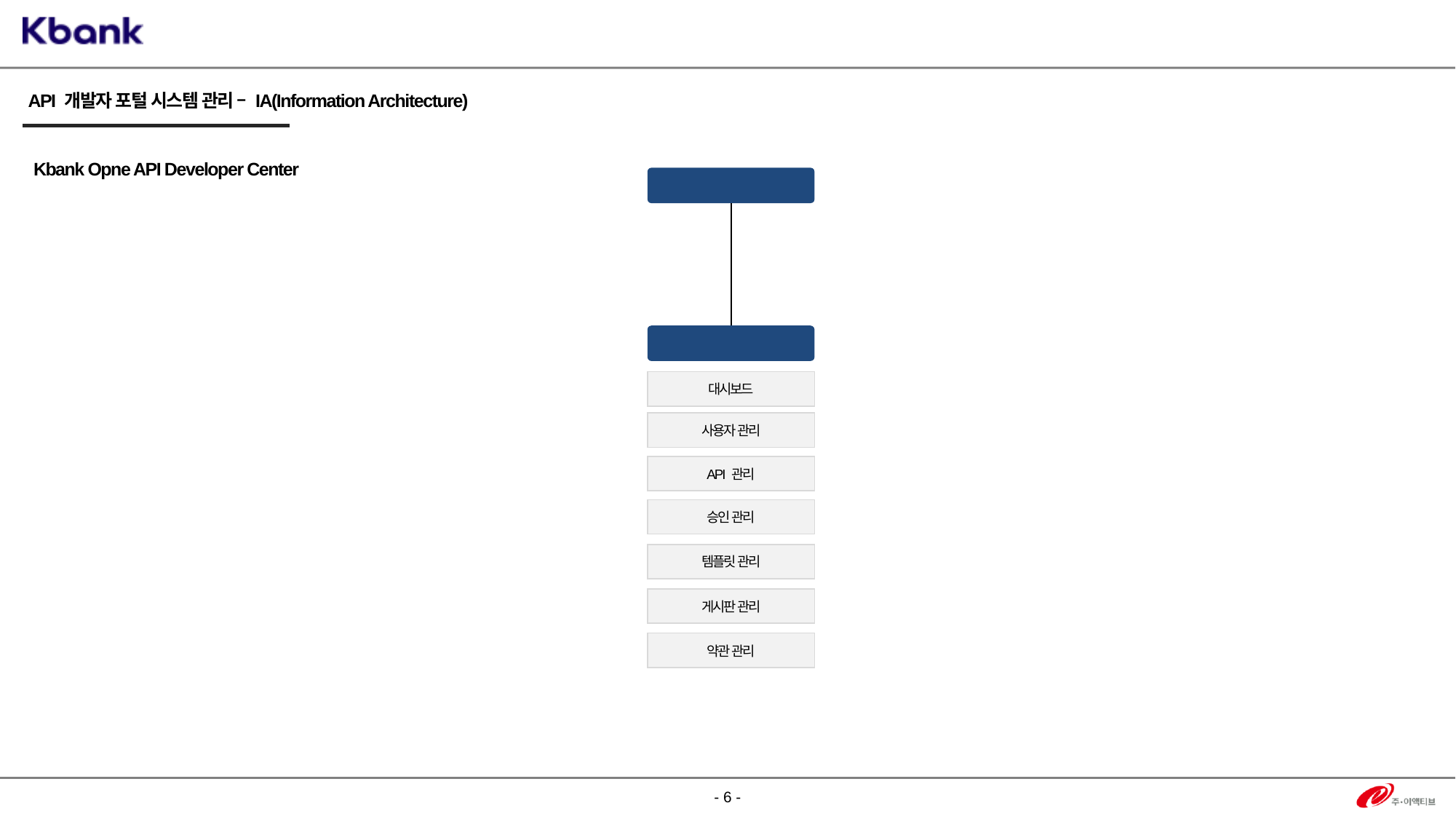

API 개발자 포털 시스템 관리 – IA(Information Architecture)
 Kbank Opne API Developer Center
EMS
시스템 관리
대시보드
사용자 관리
API 관리
승인 관리
템플릿 관리
게시판 관리
약관 관리